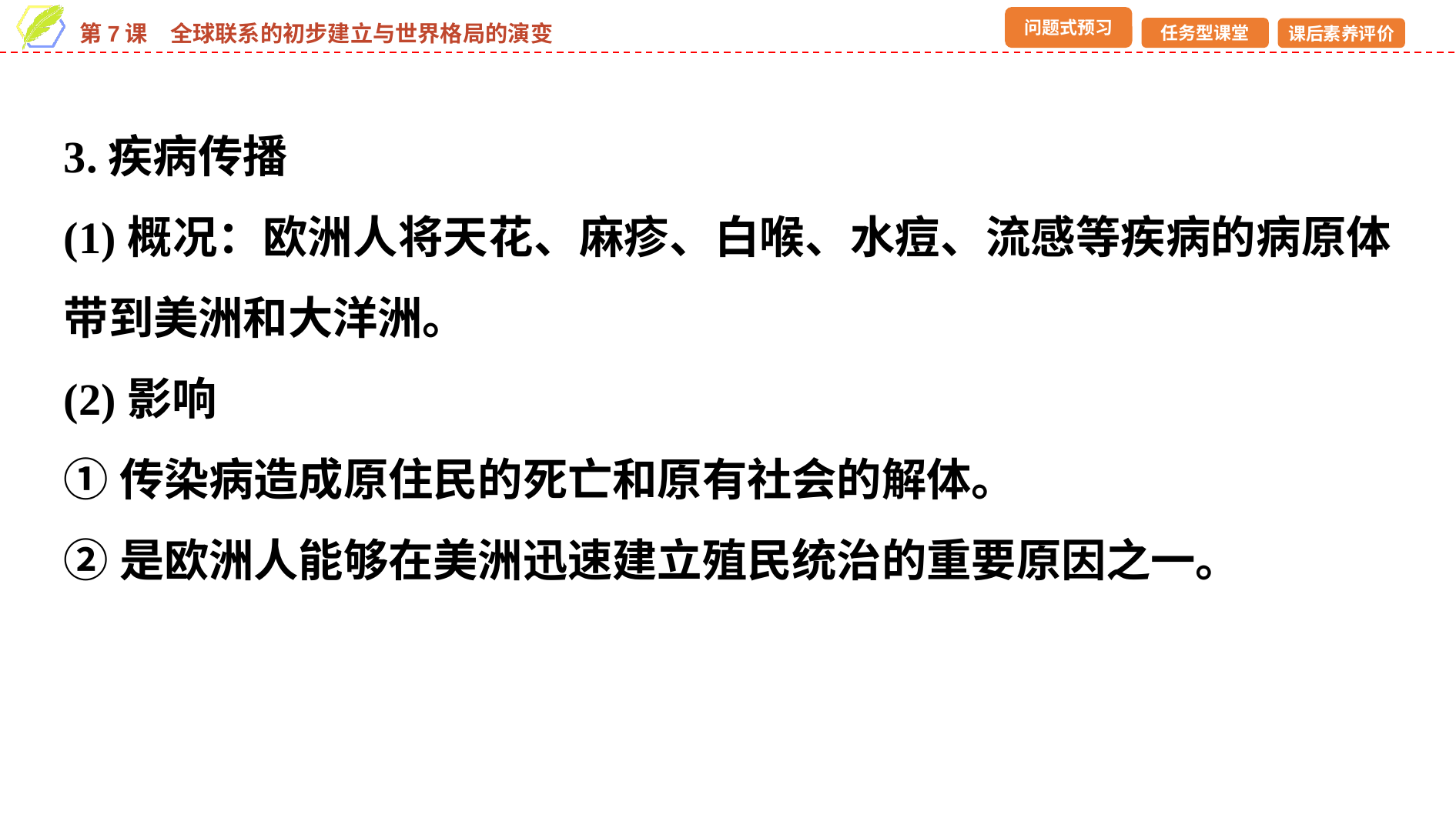

3.疾病传播
(1)概况：欧洲人将天花、麻疹、白喉、水痘、流感等疾病的病原体带到美洲和大洋洲。
(2)影响
①传染病造成原住民的死亡和原有社会的解体。
②是欧洲人能够在美洲迅速建立殖民统治的重要原因之一。